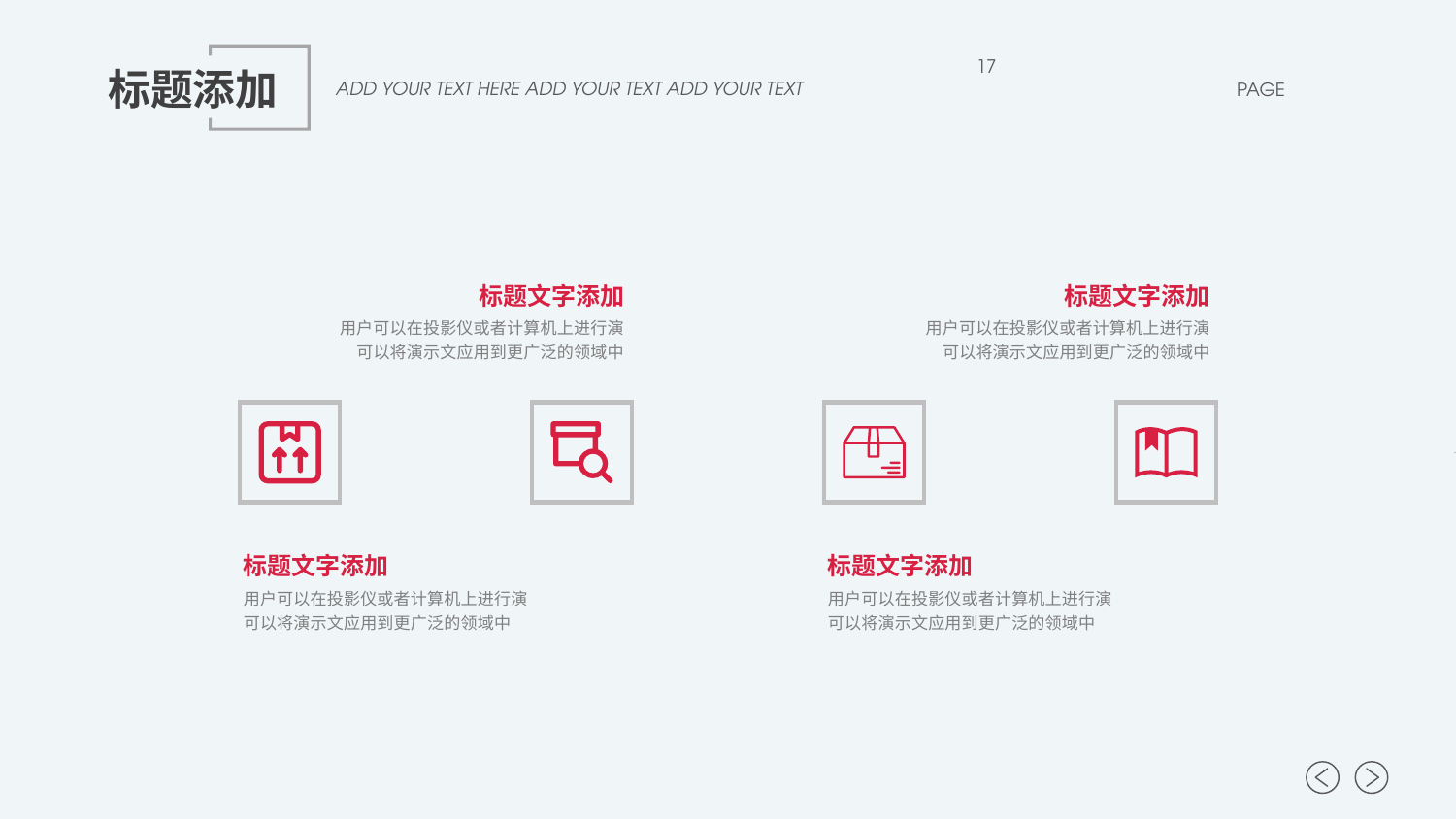

17
标题添加
ADD YOUR TEXT HERE ADD YOUR TEXT ADD YOUR TEXT
PAGE
标题文字添加
用户可以在投影仪或者计算机上进行演可以将演示文应用到更广泛的领域中
标题文字添加
用户可以在投影仪或者计算机上进行演可以将演示文应用到更广泛的领域中

标题文字添加
用户可以在投影仪或者计算机上进行演可以将演示文应用到更广泛的领域中
标题文字添加
用户可以在投影仪或者计算机上进行演可以将演示文应用到更广泛的领域中